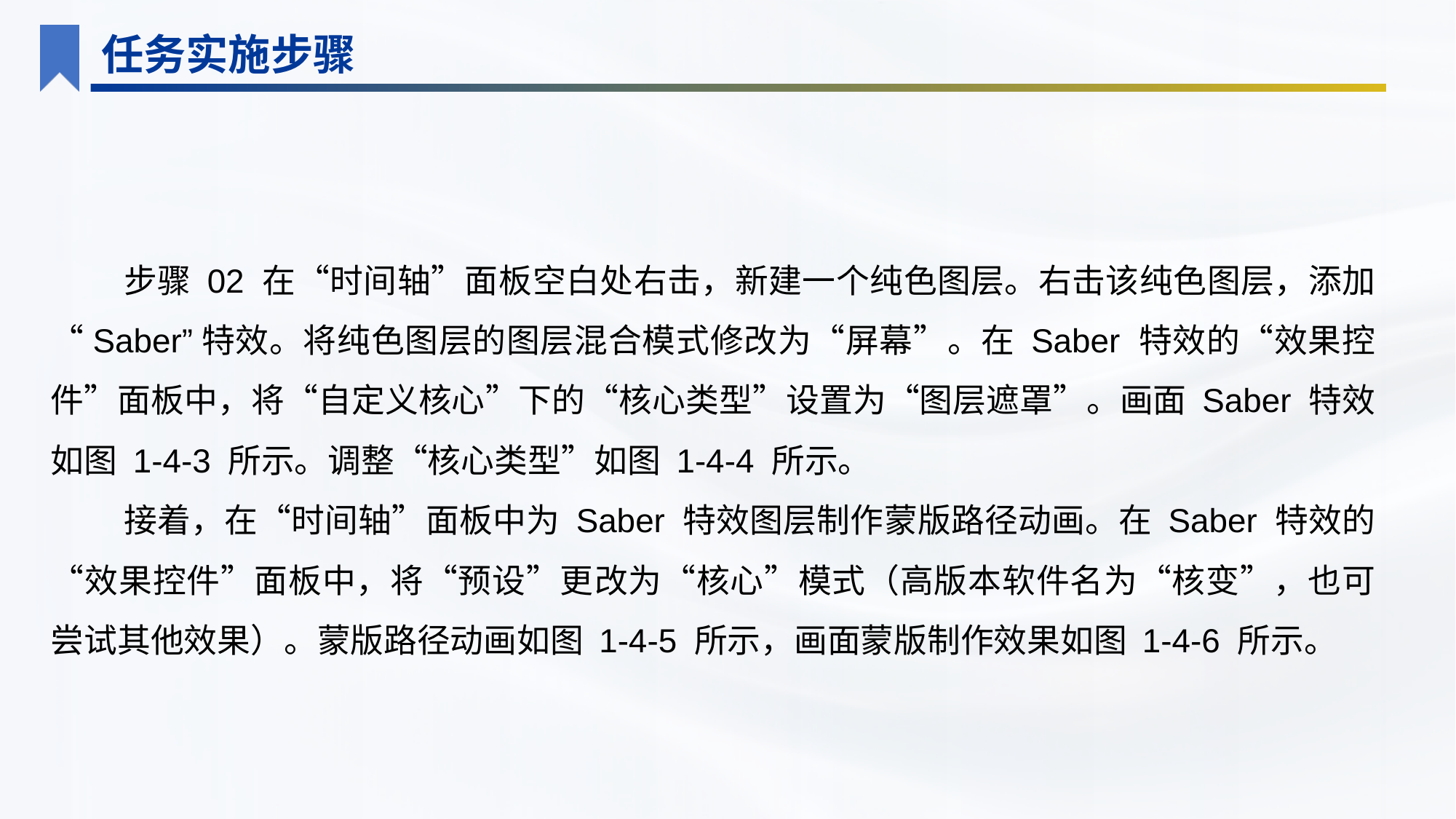

任务实施步骤
步骤 02 在“时间轴”面板空白处右击，新建一个纯色图层。右击该纯色图层，添加“Saber”特效。将纯色图层的图层混合模式修改为“屏幕”。在 Saber 特效的“效果控件”面板中，将“自定义核心”下的“核心类型”设置为“图层遮罩”。画面 Saber 特效如图 1-4-3 所示。调整“核心类型”如图 1-4-4 所示。
接着，在“时间轴”面板中为 Saber 特效图层制作蒙版路径动画。在 Saber 特效的“效果控件”面板中，将“预设”更改为“核心”模式（高版本软件名为“核变”，也可尝试其他效果）。蒙版路径动画如图 1-4-5 所示，画面蒙版制作效果如图 1-4-6 所示。